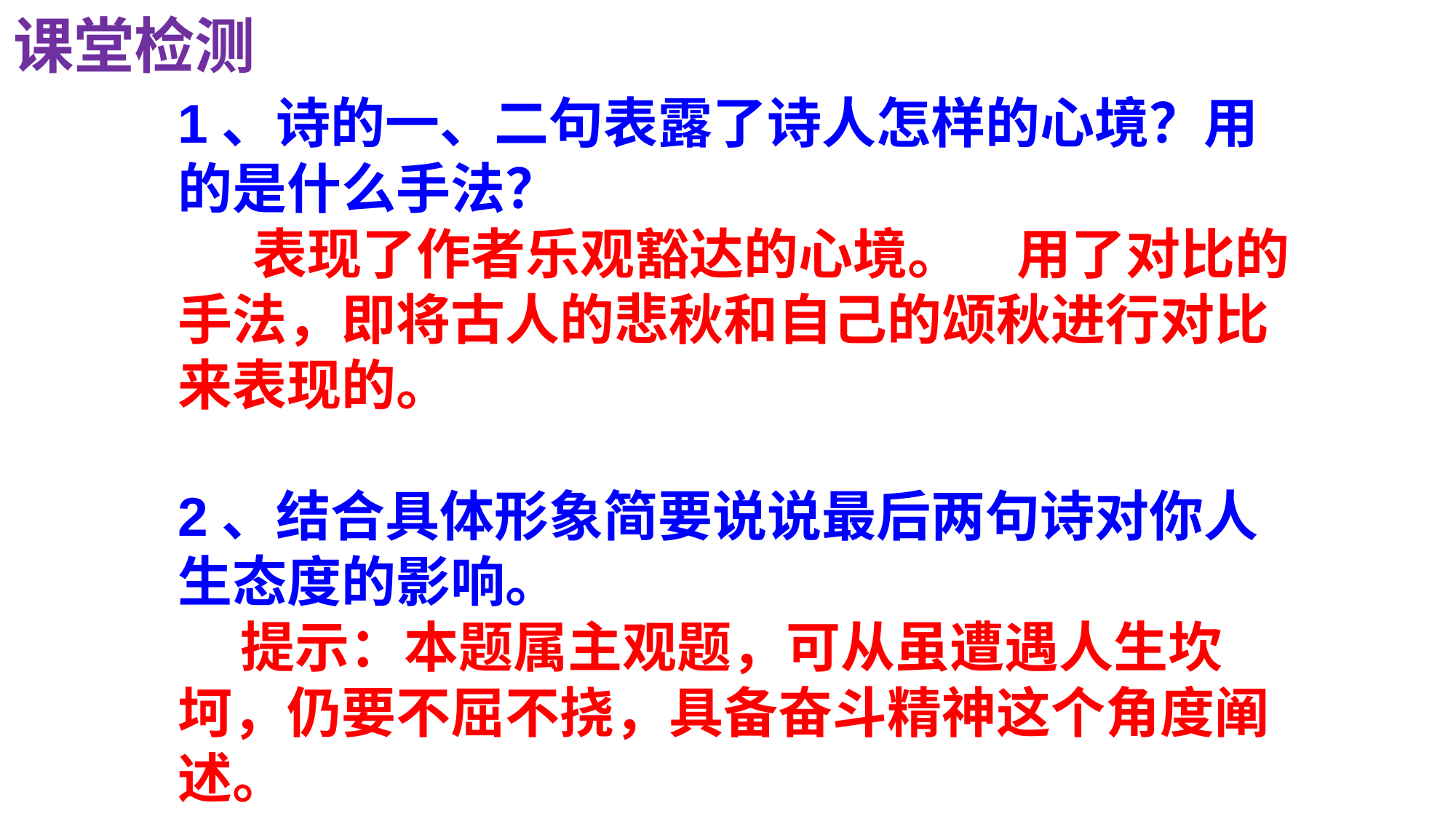

课堂检测
1、诗的一、二句表露了诗人怎样的心境？用的是什么手法？
     表现了作者乐观豁达的心境。　用了对比的手法，即将古人的悲秋和自己的颂秋进行对比来表现的。

2、结合具体形象简要说说最后两句诗对你人生态度的影响。
    提示：本题属主观题，可从虽遭遇人生坎坷，仍要不屈不挠，具备奋斗精神这个角度阐述。